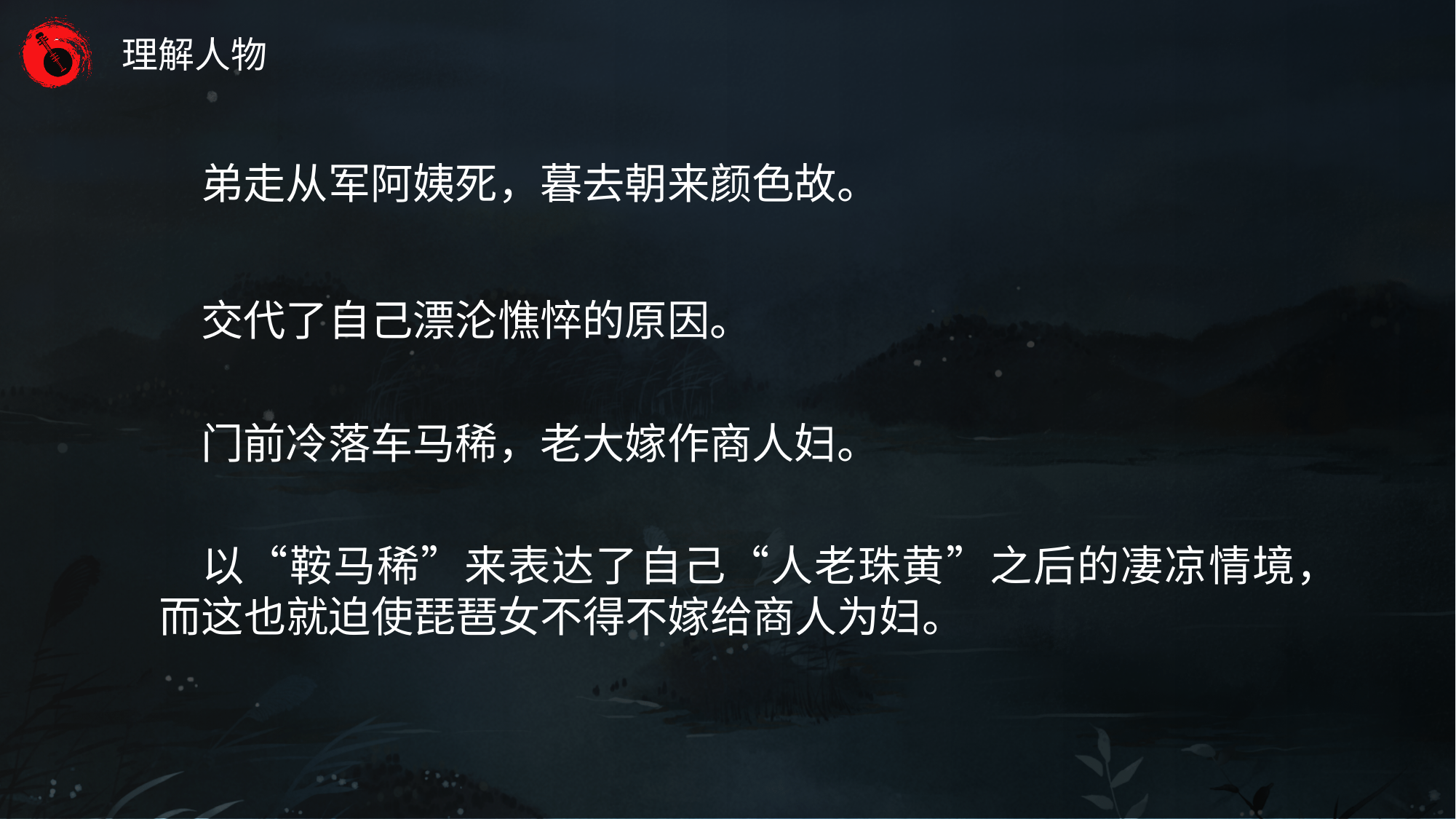

弟走从军阿姨死，暮去朝来颜色故。
交代了自己漂沦憔悴的原因。
门前冷落车马稀，老大嫁作商人妇。
以“鞍马稀”来表达了自己“人老珠黄”之后的凄凉情境，而这也就迫使琵琶女不得不嫁给商人为妇。